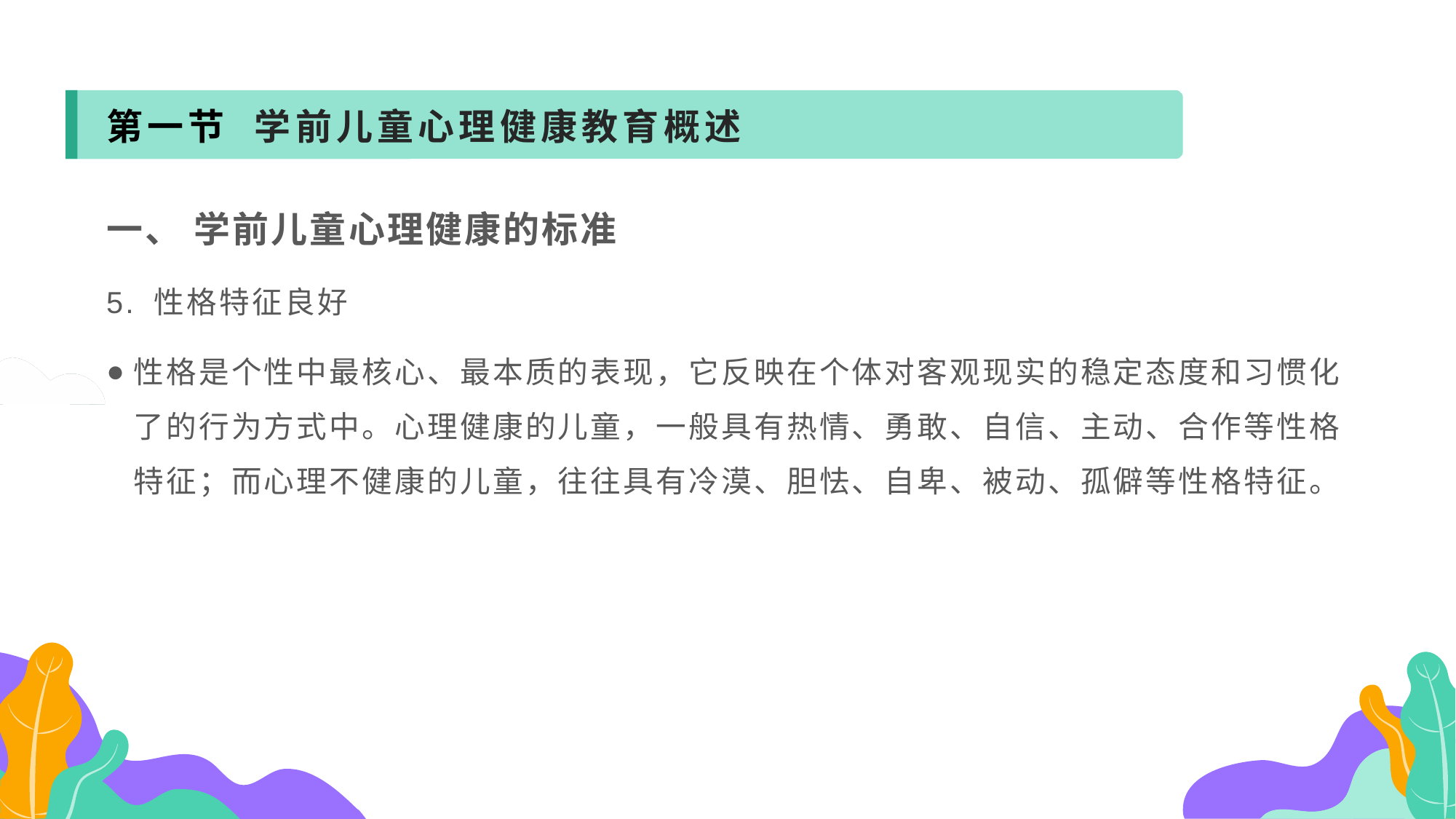

第一节  学前儿童心理健康教育概述
一、 学前儿童心理健康的标准
5. 性格特征良好
性格是个性中最核心、最本质的表现，它反映在个体对客观现实的稳定态度和习惯化了的行为方式中。心理健康的儿童，一般具有热情、勇敢、自信、主动、合作等性格特征；而心理不健康的儿童，往往具有冷漠、胆怯、自卑、被动、孤僻等性格特征。